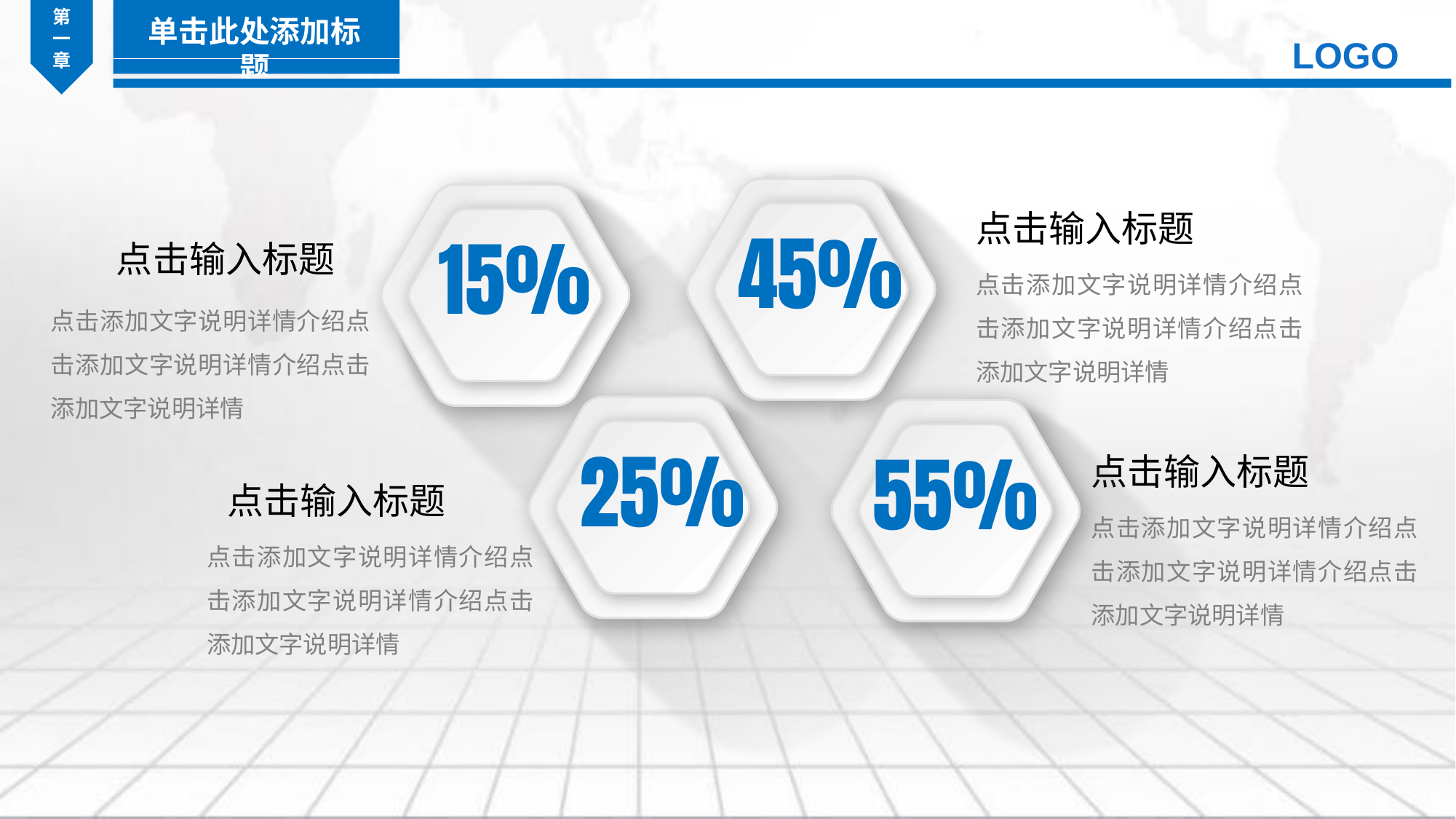

第
一
章
单击此处添加标题

LOGO

45%

15%
点击输入标题
点击输入标题
点击添加文字说明详情介绍点击添加文字说明详情介绍点击添加文字说明详情
点击添加文字说明详情介绍点击添加文字说明详情介绍点击添加文字说明详情

25%

55%
点击输入标题
点击输入标题
点击添加文字说明详情介绍点击添加文字说明详情介绍点击添加文字说明详情
点击添加文字说明详情介绍点击添加文字说明详情介绍点击添加文字说明详情